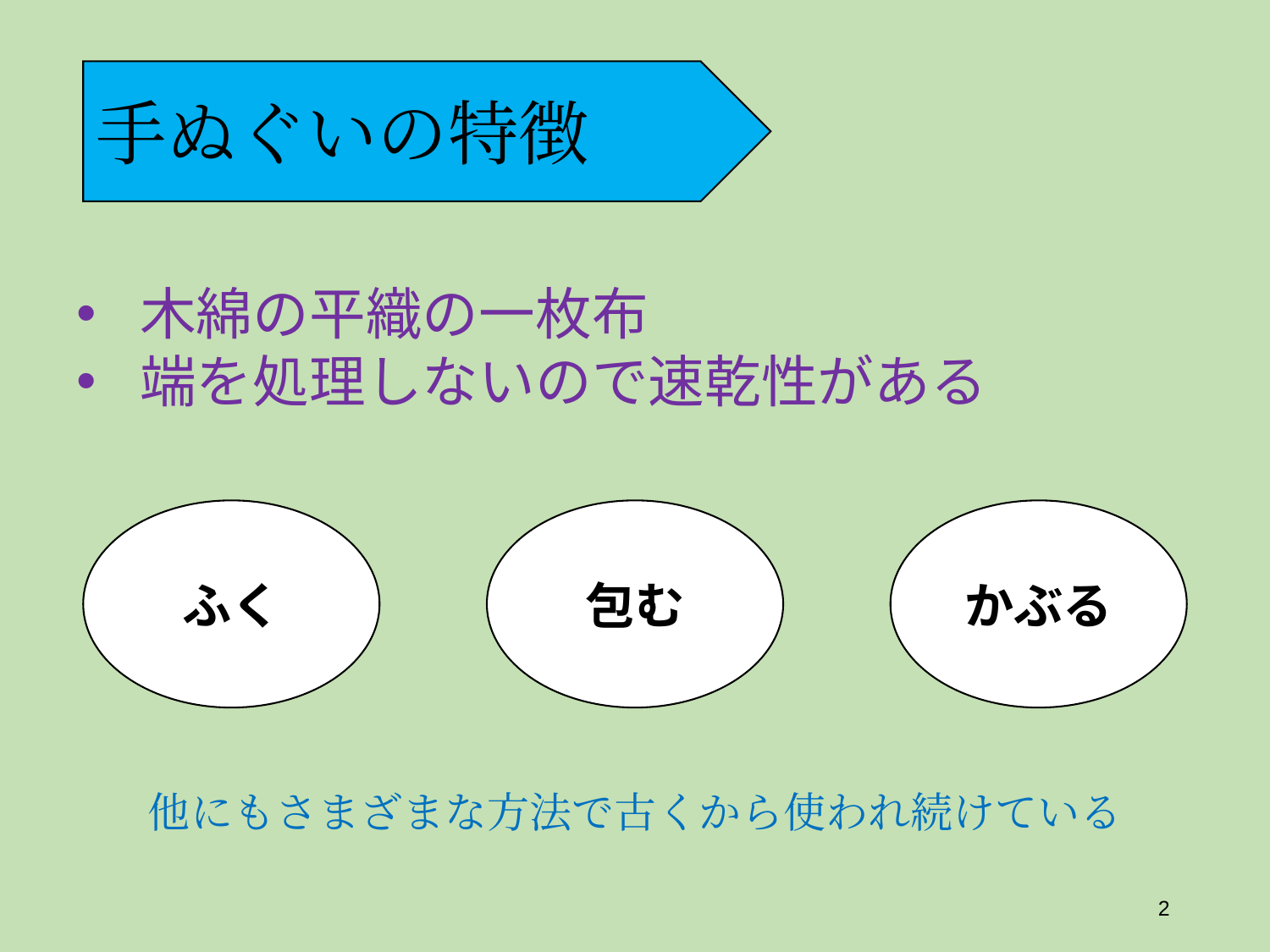

手ぬぐいの特徴
木綿の平織の一枚布
端を処理しないので速乾性がある
ふく
包む
かぶる
他にもさまざまな方法で古くから使われ続けている
2